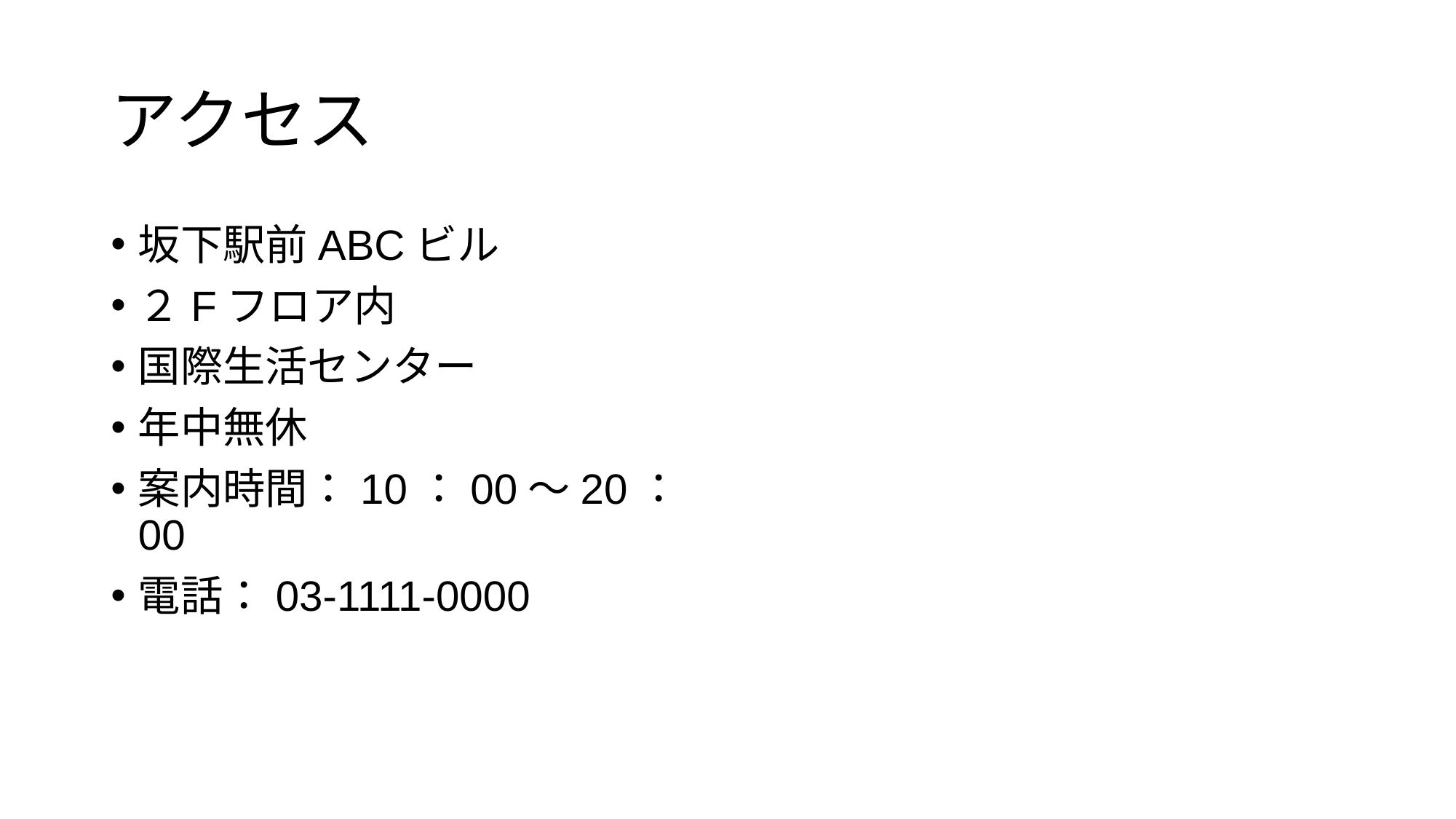

# アクセス
坂下駅前ABCビル
２Fフロア内
国際生活センター
年中無休
案内時間：10：00～20：00
電話：03-1111-0000